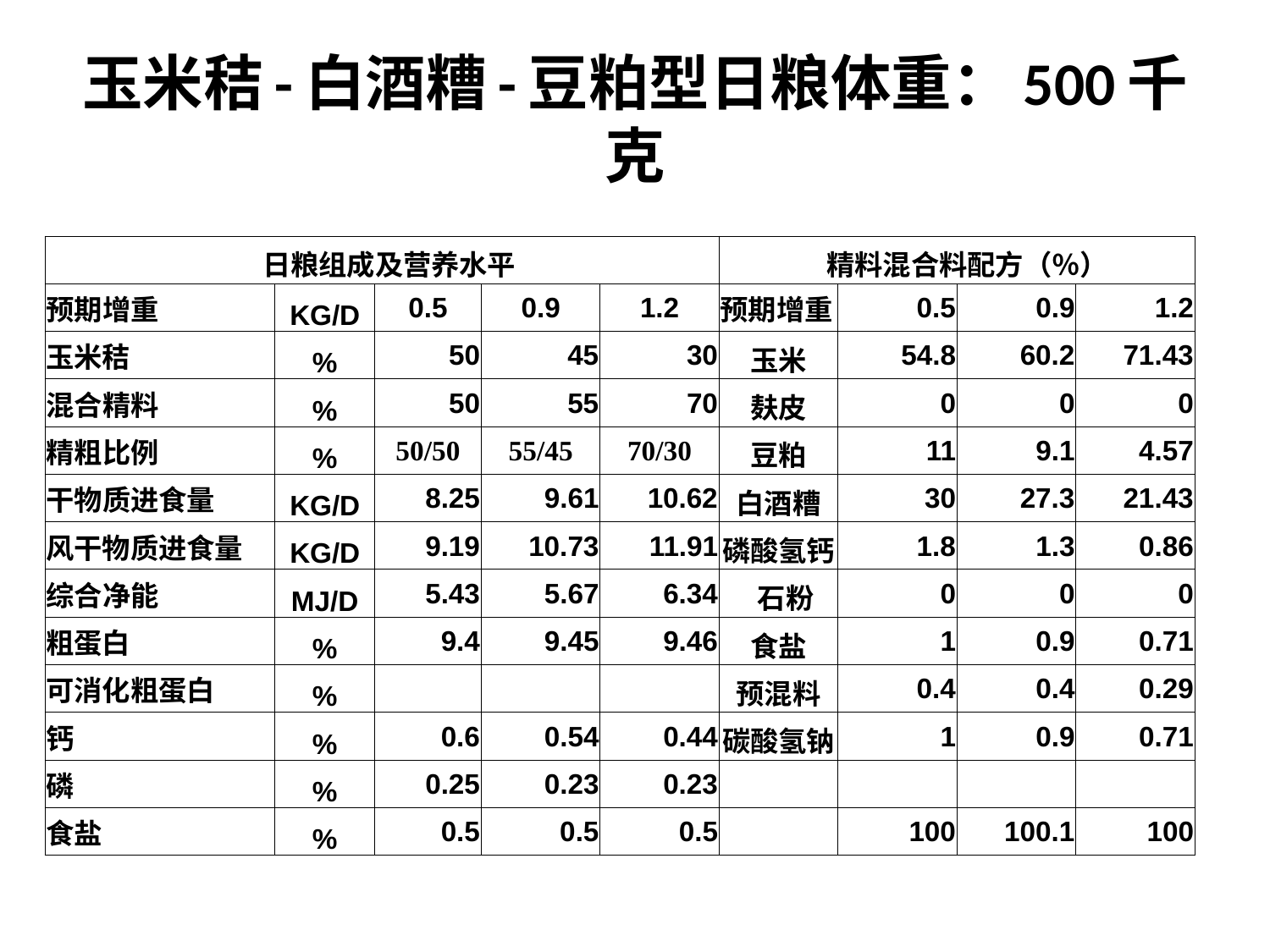

# 玉米秸-白酒糟-豆粕型日粮体重：500千克
| 日粮组成及营养水平 |  |  |  |  | 精料混合料配方（％） |  |  |  |
| --- | --- | --- | --- | --- | --- | --- | --- | --- |
| 预期增重 | KG/D | 0.5 | 0.9 | 1.2 | 预期增重 | 0.5 | 0.9 | 1.2 |
| 玉米秸 | % | 50 | 45 | 30 | 玉米 | 54.8 | 60.2 | 71.43 |
| 混合精料 | % | 50 | 55 | 70 | 麸皮 | 0 | 0 | 0 |
| 精粗比例 | % | 50/50 | 55/45 | 70/30 | 豆粕 | 11 | 9.1 | 4.57 |
| 干物质进食量 | KG/D | 8.25 | 9.61 | 10.62 | 白酒糟 | 30 | 27.3 | 21.43 |
| 风干物质进食量 | KG/D | 9.19 | 10.73 | 11.91 | 磷酸氢钙 | 1.8 | 1.3 | 0.86 |
| 综合净能 | MJ/D | 5.43 | 5.67 | 6.34 | 石粉 | 0 | 0 | 0 |
| 粗蛋白 | % | 9.4 | 9.45 | 9.46 | 食盐 | 1 | 0.9 | 0.71 |
| 可消化粗蛋白 | % |  |  |  | 预混料 | 0.4 | 0.4 | 0.29 |
| 钙 | % | 0.6 | 0.54 | 0.44 | 碳酸氢钠 | 1 | 0.9 | 0.71 |
| 磷 | % | 0.25 | 0.23 | 0.23 |  |  |  |  |
| 食盐 | % | 0.5 | 0.5 | 0.5 |  | 100 | 100.1 | 100 |